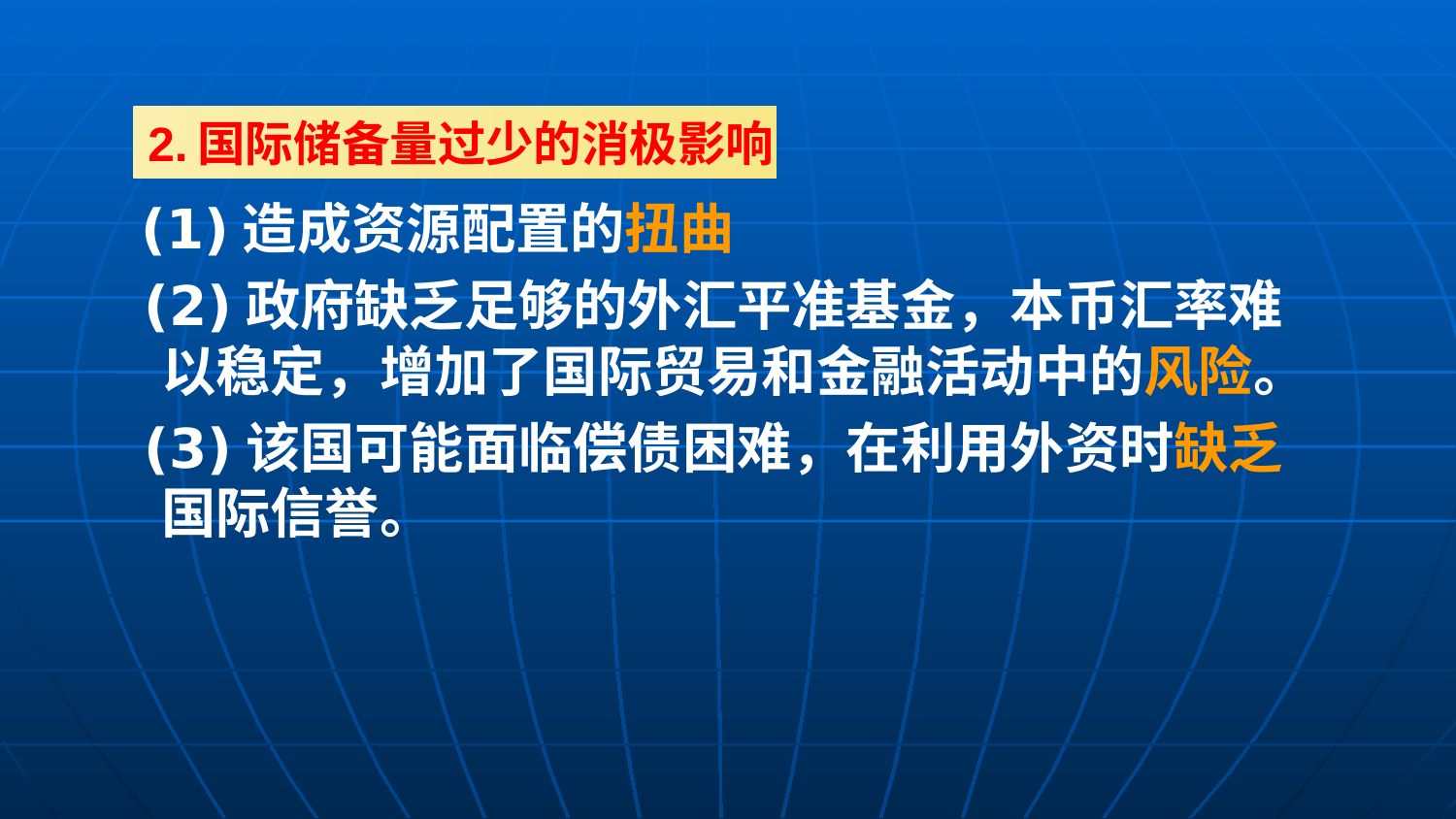

(1)造成资源配置的扭曲
  (2)政府缺乏足够的外汇平准基金，本币汇率难以稳定，增加了国际贸易和金融活动中的风险。
  (3)该国可能面临偿债困难，在利用外资时缺乏国际信誉。
2.国际储备量过少的消极影响